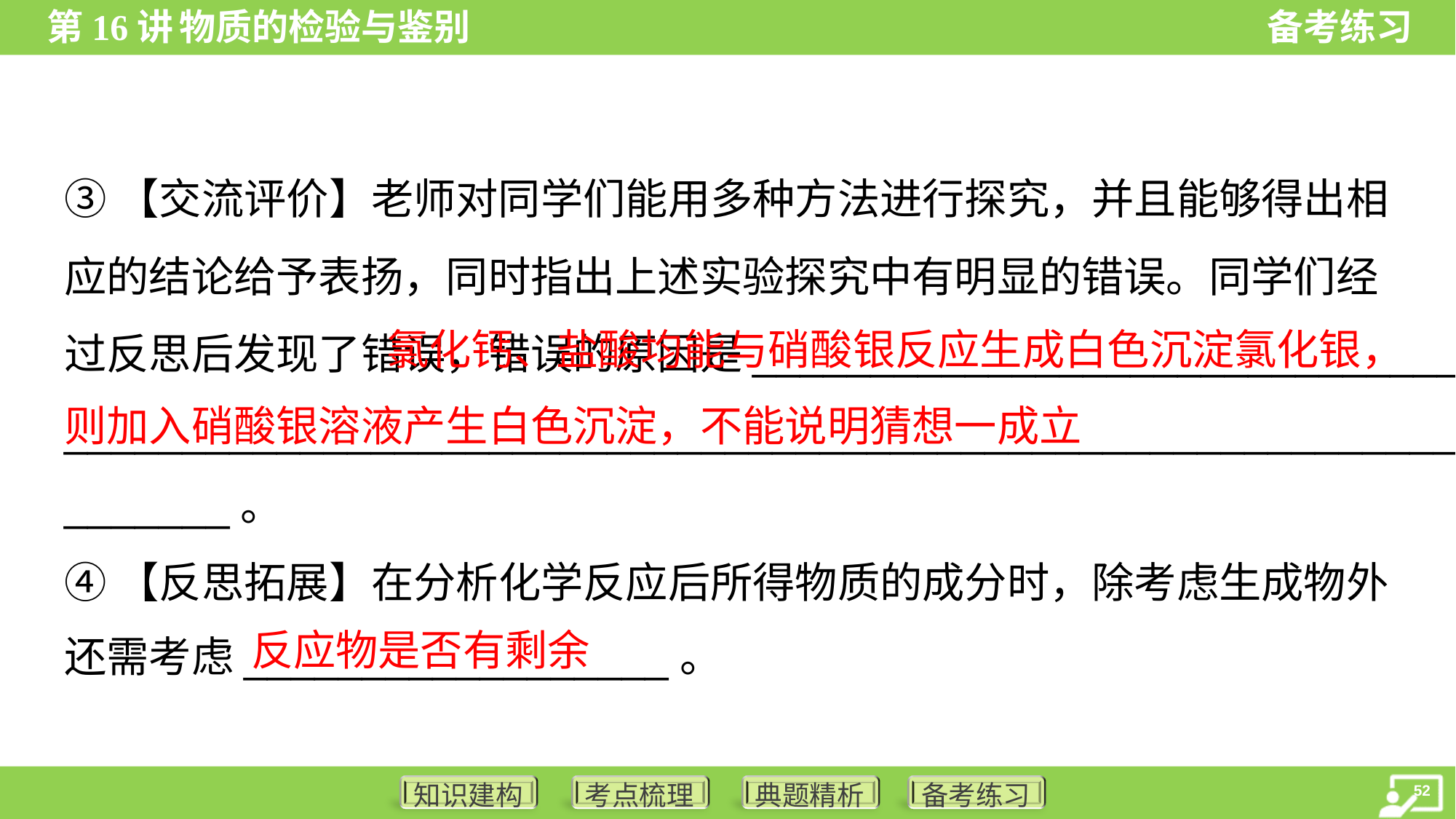

③【交流评价】老师对同学们能用多种方法进行探究，并且能够得出相
应的结论给予表扬，同时指出上述实验探究中有明显的错误。同学们经
过反思后发现了错误，错误的原因是______________________________
______________________________________________________________
_______。
                                 氯化钙、盐酸均能与硝酸银反应生成白色沉淀氯化银，则加入硝酸银溶液产生白色沉淀，不能说明猜想一成立
④【反思拓展】在分析化学反应后所得物质的成分时，除考虑生成物外
还需考虑__________________。
反应物是否有剩余